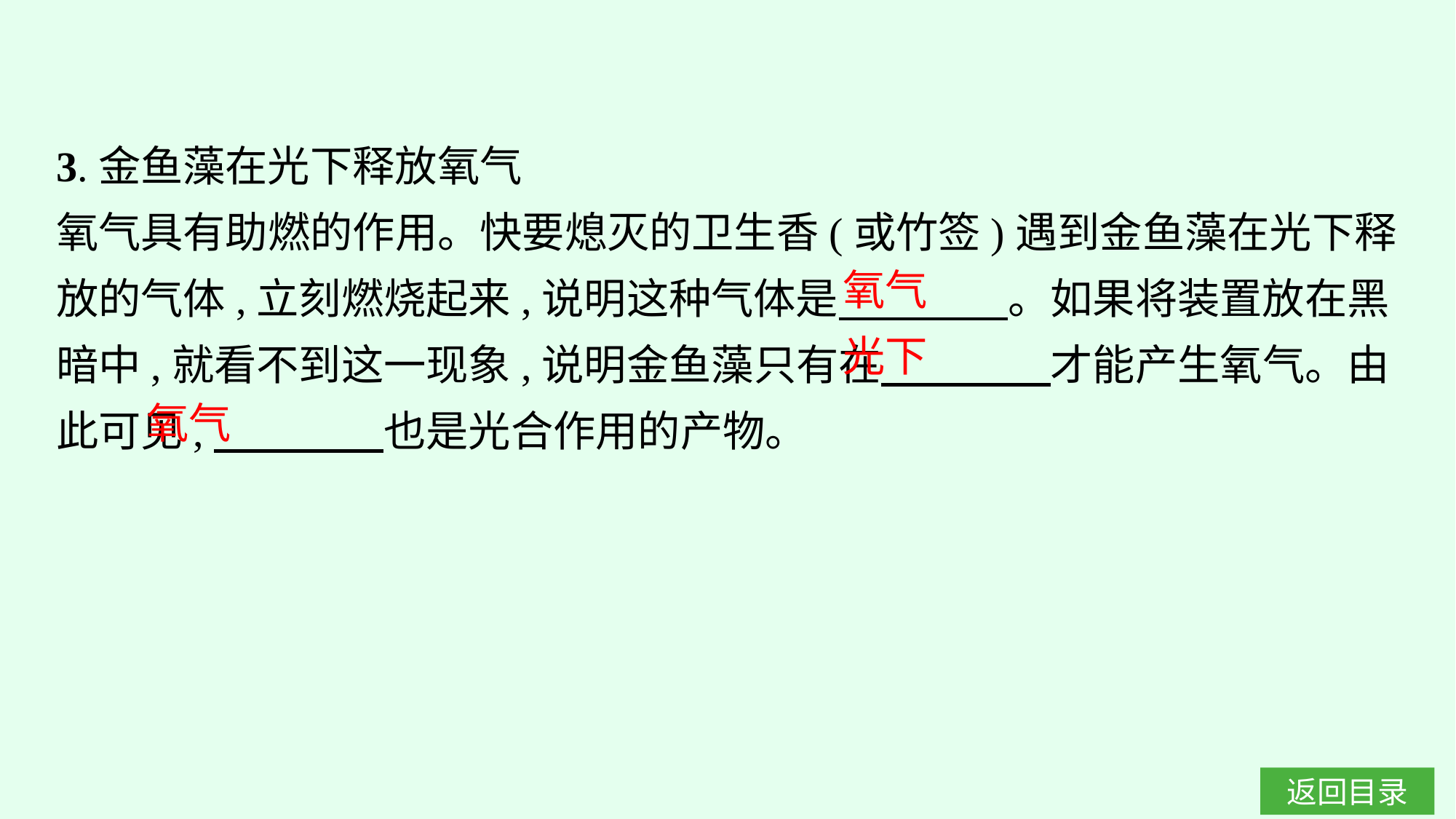

3.金鱼藻在光下释放氧气
氧气具有助燃的作用。快要熄灭的卫生香(或竹签)遇到金鱼藻在光下释放的气体,立刻燃烧起来,说明这种气体是　　　　。如果将装置放在黑暗中,就看不到这一现象,说明金鱼藻只有在　　　　才能产生氧气。由此可见,　　　　也是光合作用的产物。
氧气
光下
氧气